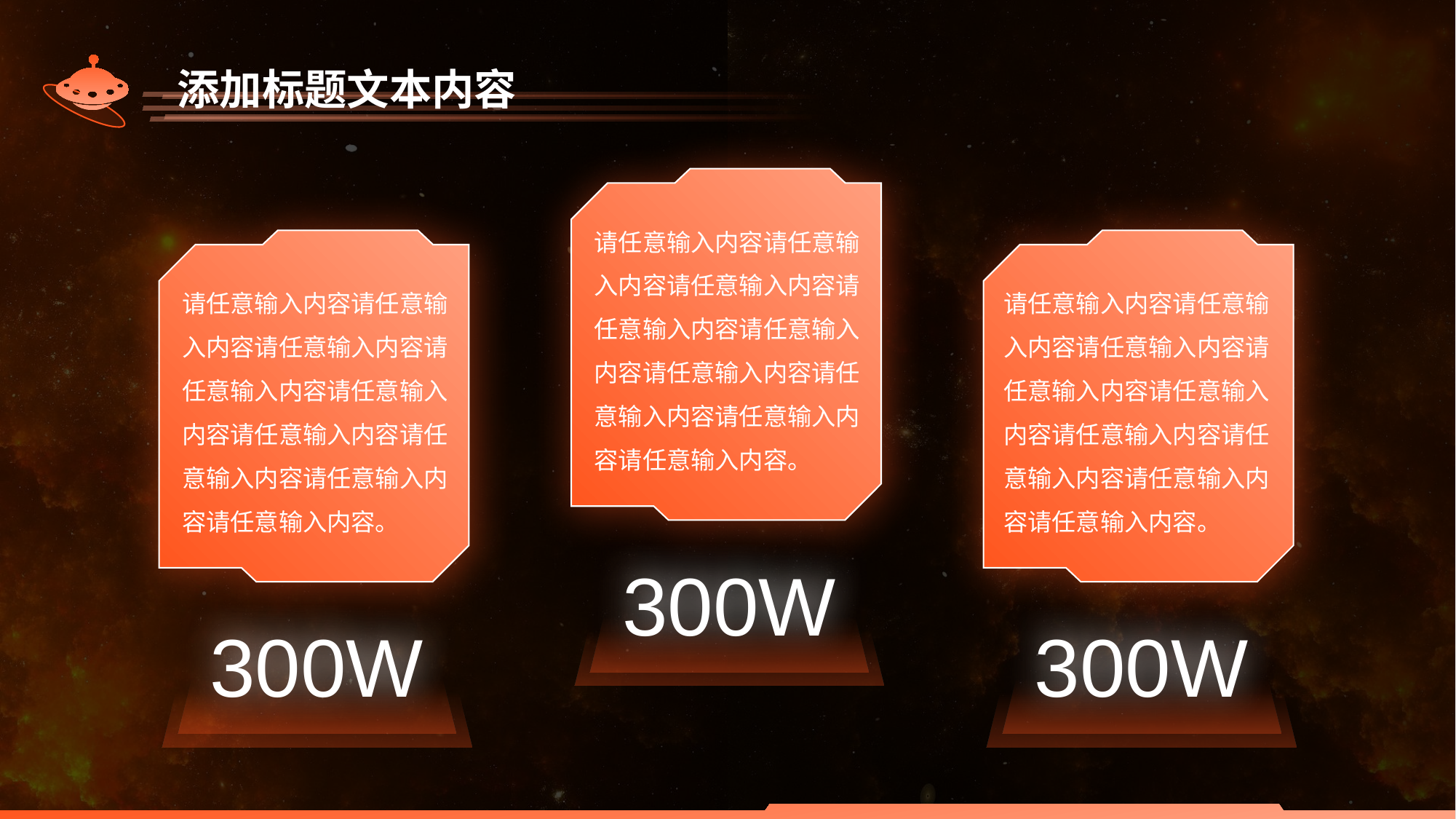

添加标题文本内容

300W

请任意输入内容请任意输入内容请任意输入内容请任意输入内容请任意输入内容请任意输入内容请任意输入内容请任意输入内容请任意输入内容。

300W

300W

请任意输入内容请任意输入内容请任意输入内容请任意输入内容请任意输入内容请任意输入内容请任意输入内容请任意输入内容请任意输入内容。
请任意输入内容请任意输入内容请任意输入内容请任意输入内容请任意输入内容请任意输入内容请任意输入内容请任意输入内容请任意输入内容。